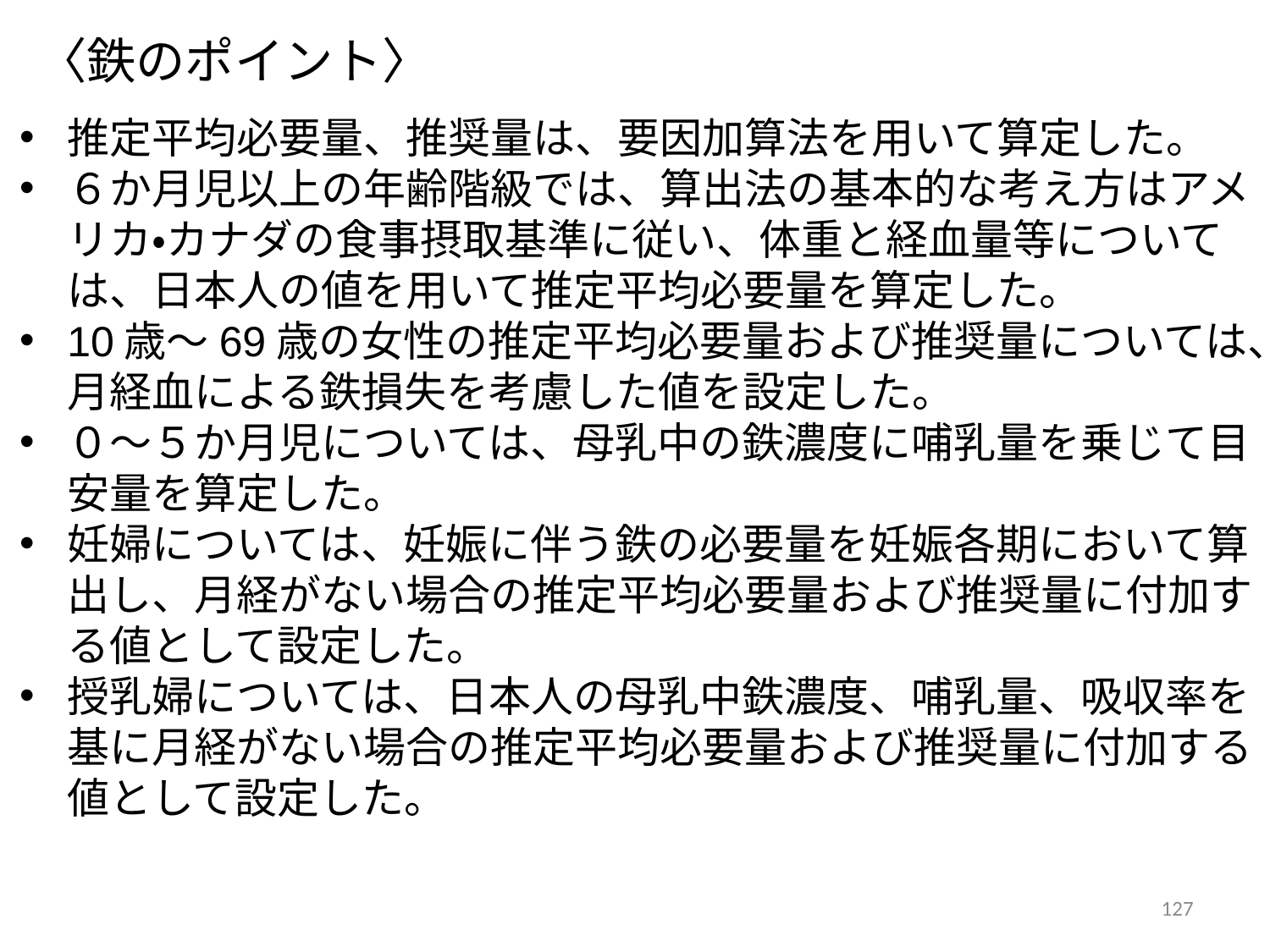

〈鉄のポイント〉

推定平均必要量、推奨量は、要因加算法を用いて算定した。
６か月児以上の年齢階級では、算出法の基本的な考え方はアメリカ・カナダの食事摂取基準に従い、体重と経血量等については、日本人の値を用いて推定平均必要量を算定した。
10歳～69歳の女性の推定平均必要量および推奨量については、月経血による鉄損失を考慮した値を設定した。
０～５か月児については、母乳中の鉄濃度に哺乳量を乗じて目安量を算定した。
妊婦については、妊娠に伴う鉄の必要量を妊娠各期において算出し、月経がない場合の推定平均必要量および推奨量に付加する値として設定した。
授乳婦については、日本人の母乳中鉄濃度、哺乳量、吸収率を基に月経がない場合の推定平均必要量および推奨量に付加する値として設定した。
127